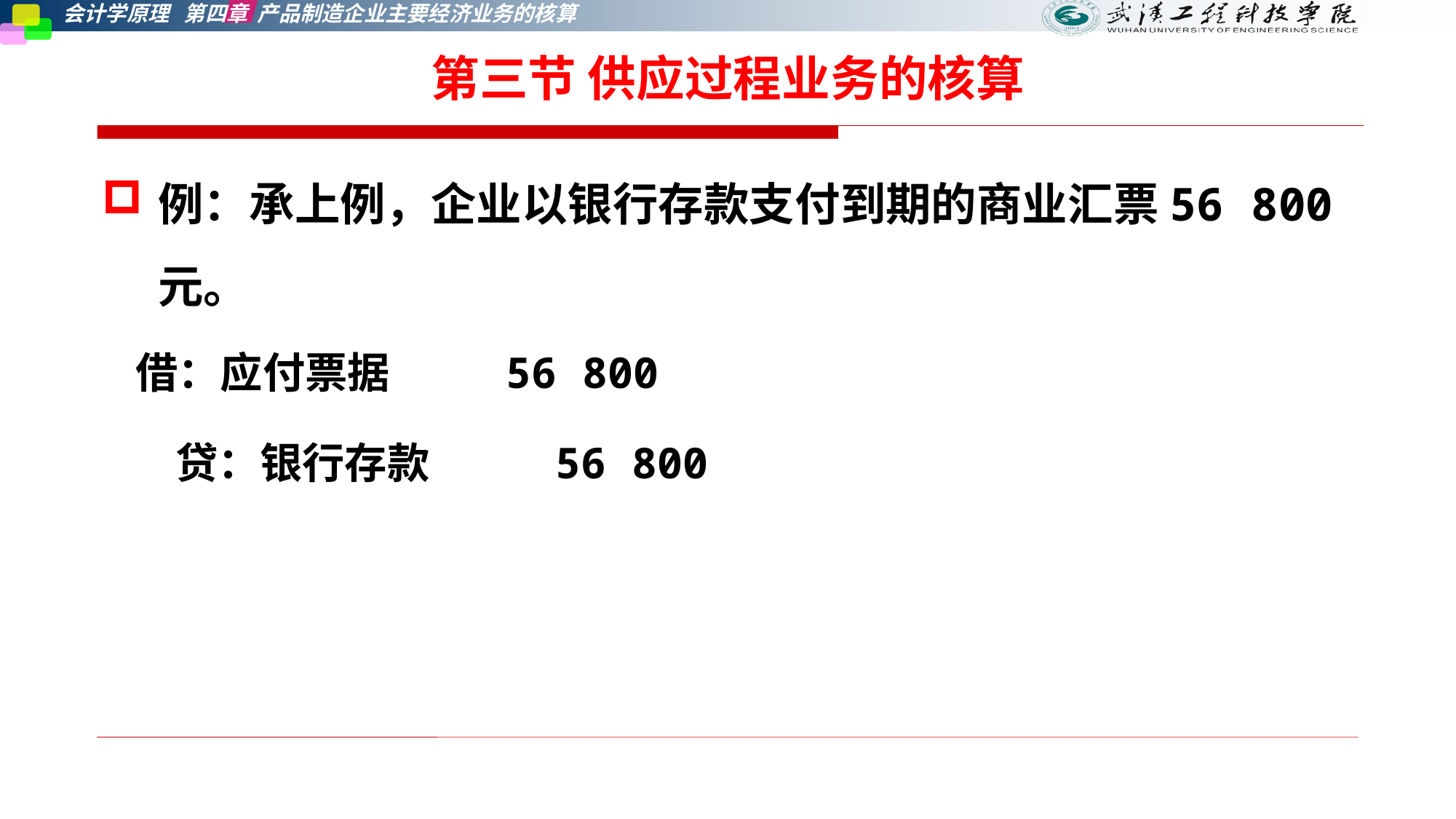

第三节 供应过程业务的核算
例：承上例，企业以银行存款支付到期的商业汇票56 800元。
   借：应付票据           56 800
      贷：银行存款            56 800